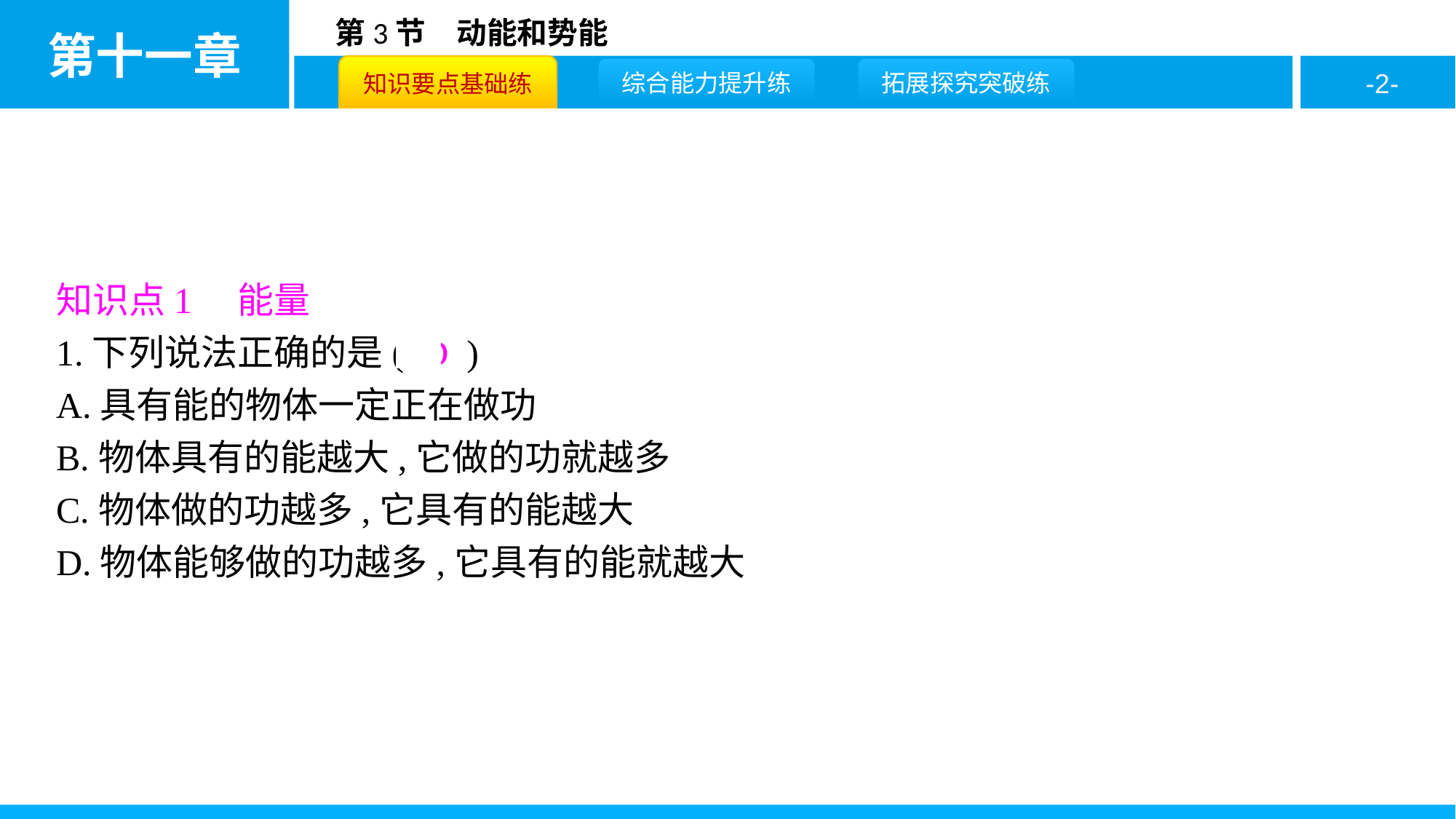

知识点1　能量
1.下列说法正确的是(  D  )
A.具有能的物体一定正在做功
B.物体具有的能越大,它做的功就越多
C.物体做的功越多,它具有的能越大
D.物体能够做的功越多,它具有的能就越大